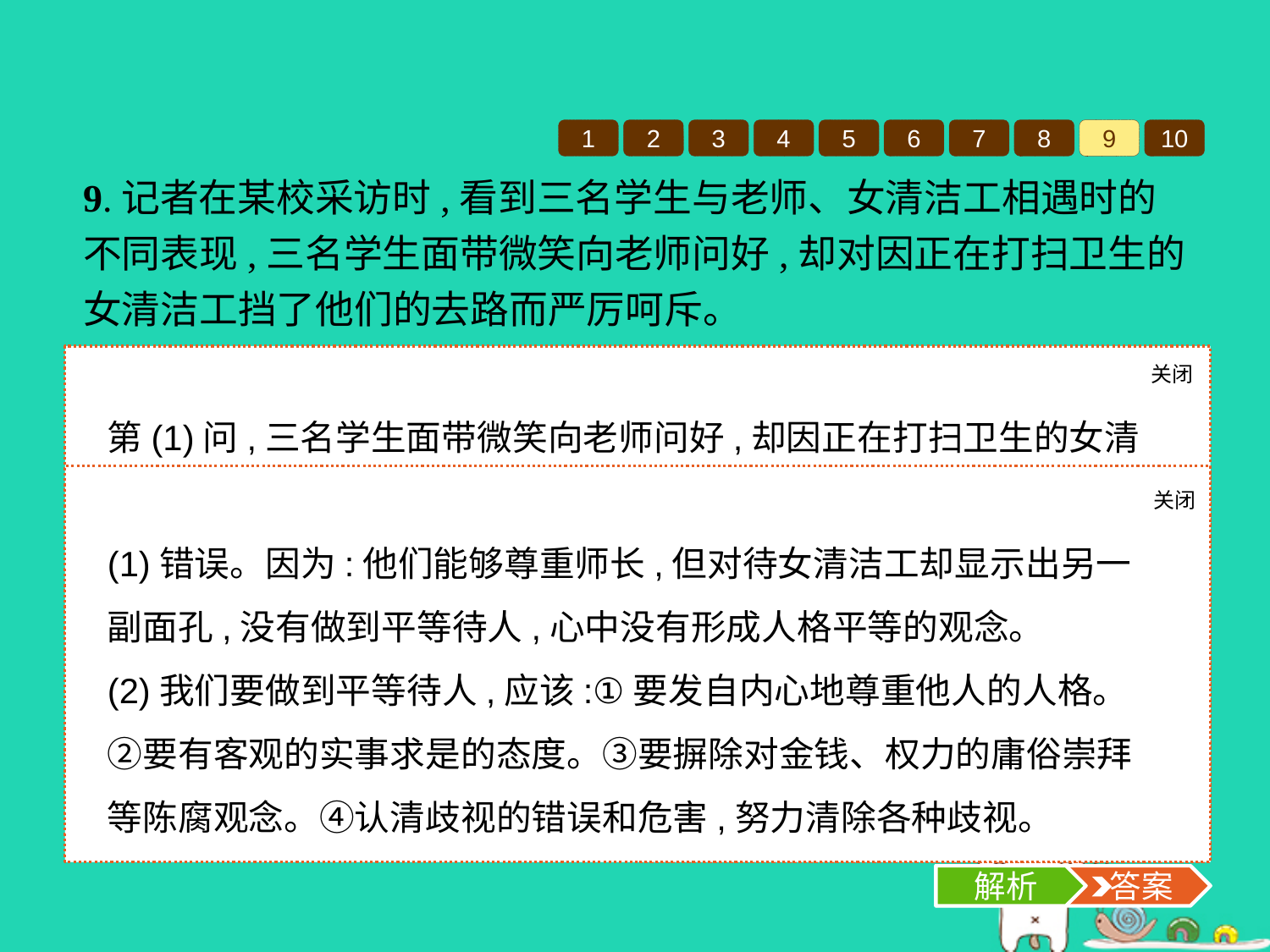

1
2
3
4
5
6
7
8
9
10
9.记者在某校采访时,看到三名学生与老师、女清洁工相遇时的不同表现,三名学生面带微笑向老师问好,却对因正在打扫卫生的女清洁工挡了他们的去路而严厉呵斥。
(1)你认为这三名学生的做法正确吗?并说明理由。
(2)“见贤思齐焉,见不贤而内自省也。”在学习生活中,我们应该如何做?

关闭
解析

第(1)问,三名学生面带微笑向老师问好,却因正在打扫卫生的女清洁工挡了他们的去路而严厉呵斥。从中可以看出三名学生对待不同的人采取了不同的态度,其本质就是没有做到平等待人。人格没有高低贵贱之分,都是平等的。尊重他人,以平等的态度对待他人,这是正直的人应有的待人之道,也是现代社会中每个人不可或缺的基本素质。第(2)问的回答要依据第(1)问的分析,回答我们应该如何做。

关闭
解析
  答案

(1)错误。因为:他们能够尊重师长,但对待女清洁工却显示出另一副面孔,没有做到平等待人,心中没有形成人格平等的观念。
(2)我们要做到平等待人,应该:①要发自内心地尊重他人的人格。②要有客观的实事求是的态度。③要摒除对金钱、权力的庸俗崇拜等陈腐观念。④认清歧视的错误和危害,努力清除各种歧视。
解析
  答案